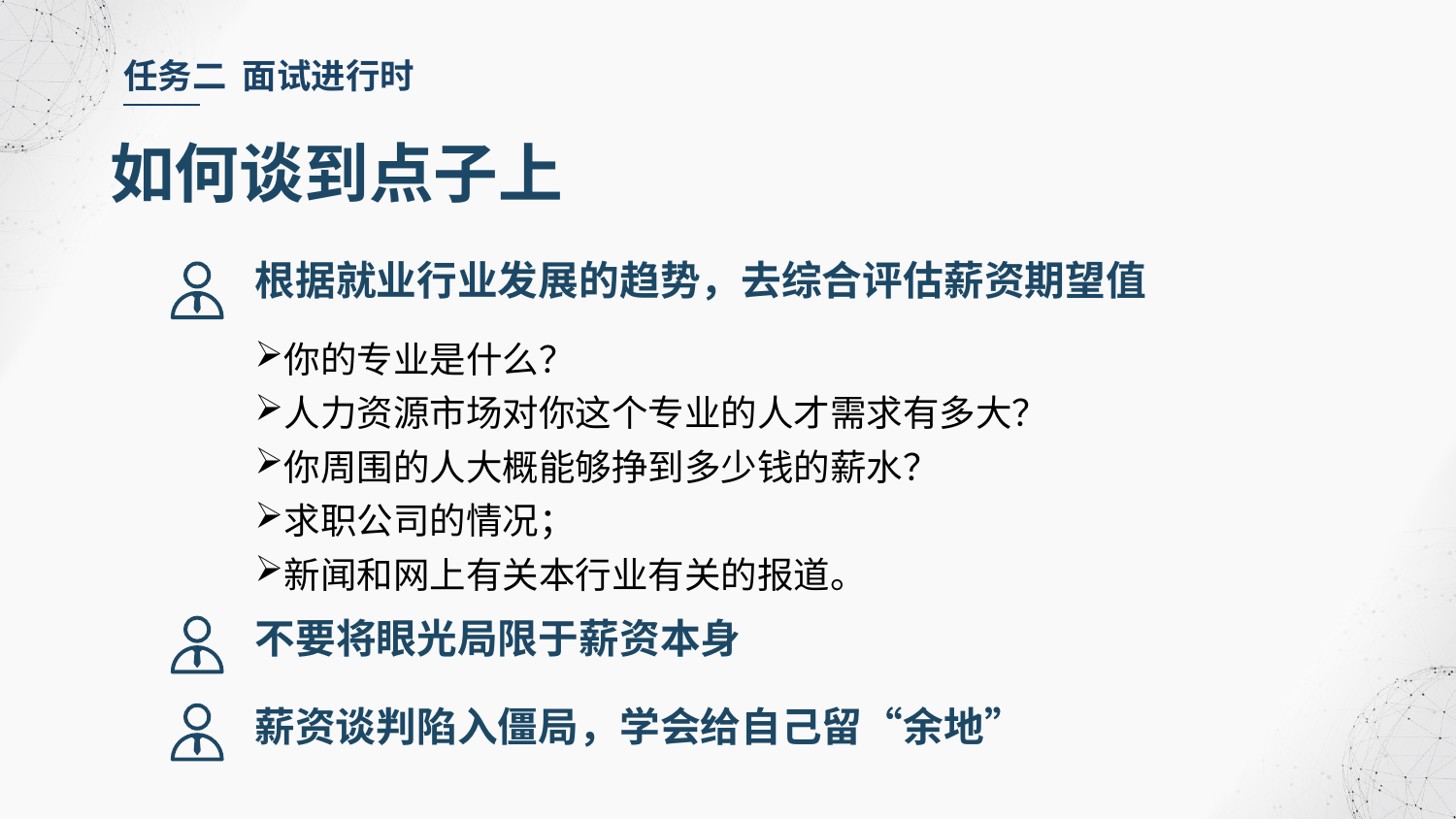

任务二  面试进行时
如何谈到点子上
根据就业行业发展的趋势，去综合评估薪资期望值

你的专业是什么？
人力资源市场对你这个专业的人才需求有多大？
你周围的人大概能够挣到多少钱的薪水？
求职公司的情况；
新闻和网上有关本行业有关的报道。
不要将眼光局限于薪资本身

薪资谈判陷入僵局，学会给自己留“余地”